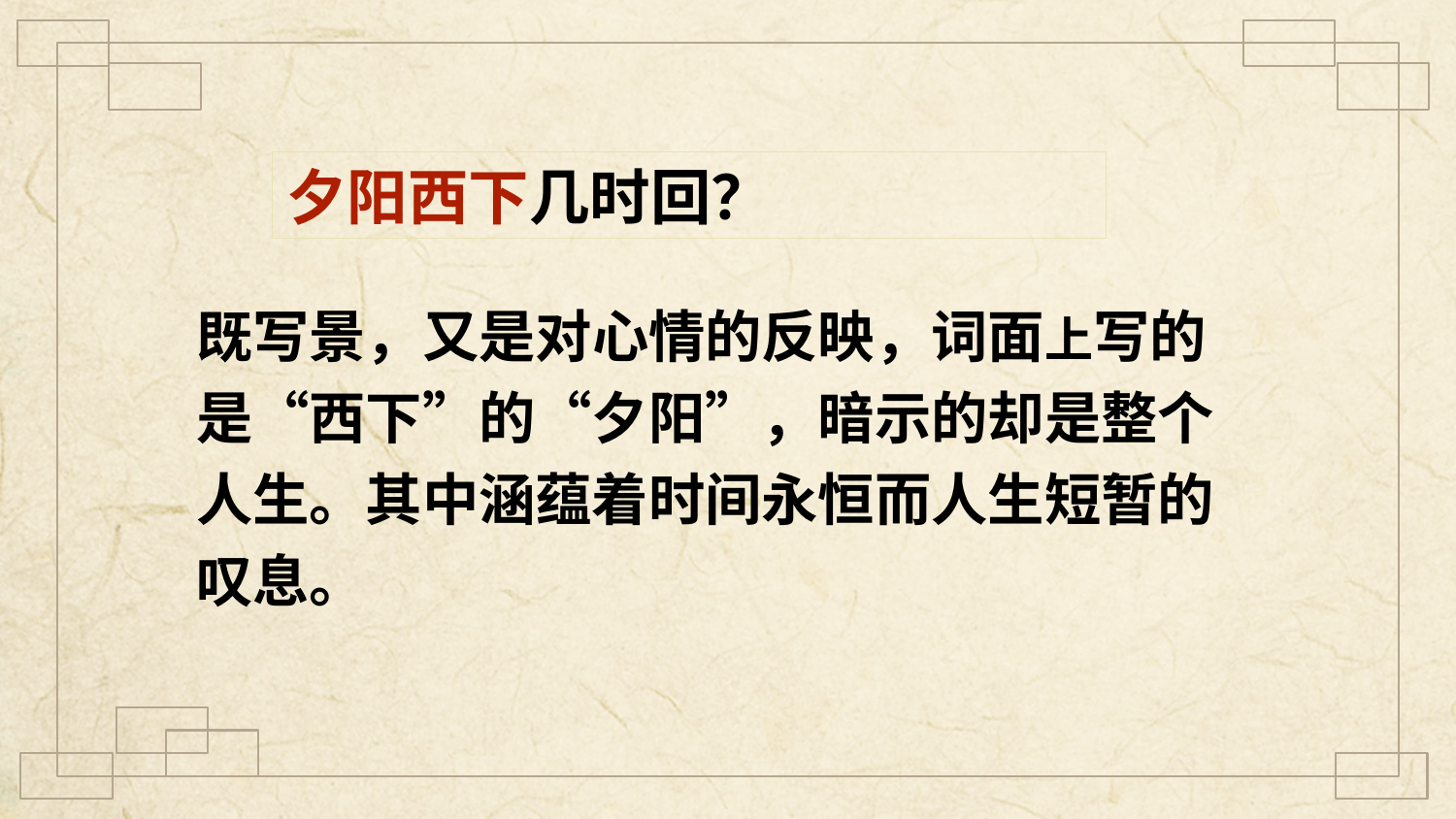

夕阳西下几时回？
既写景，又是对心情的反映，词面上写的是“西下”的“夕阳”，暗示的却是整个人生。其中涵蕴着时间永恒而人生短暂的叹息。